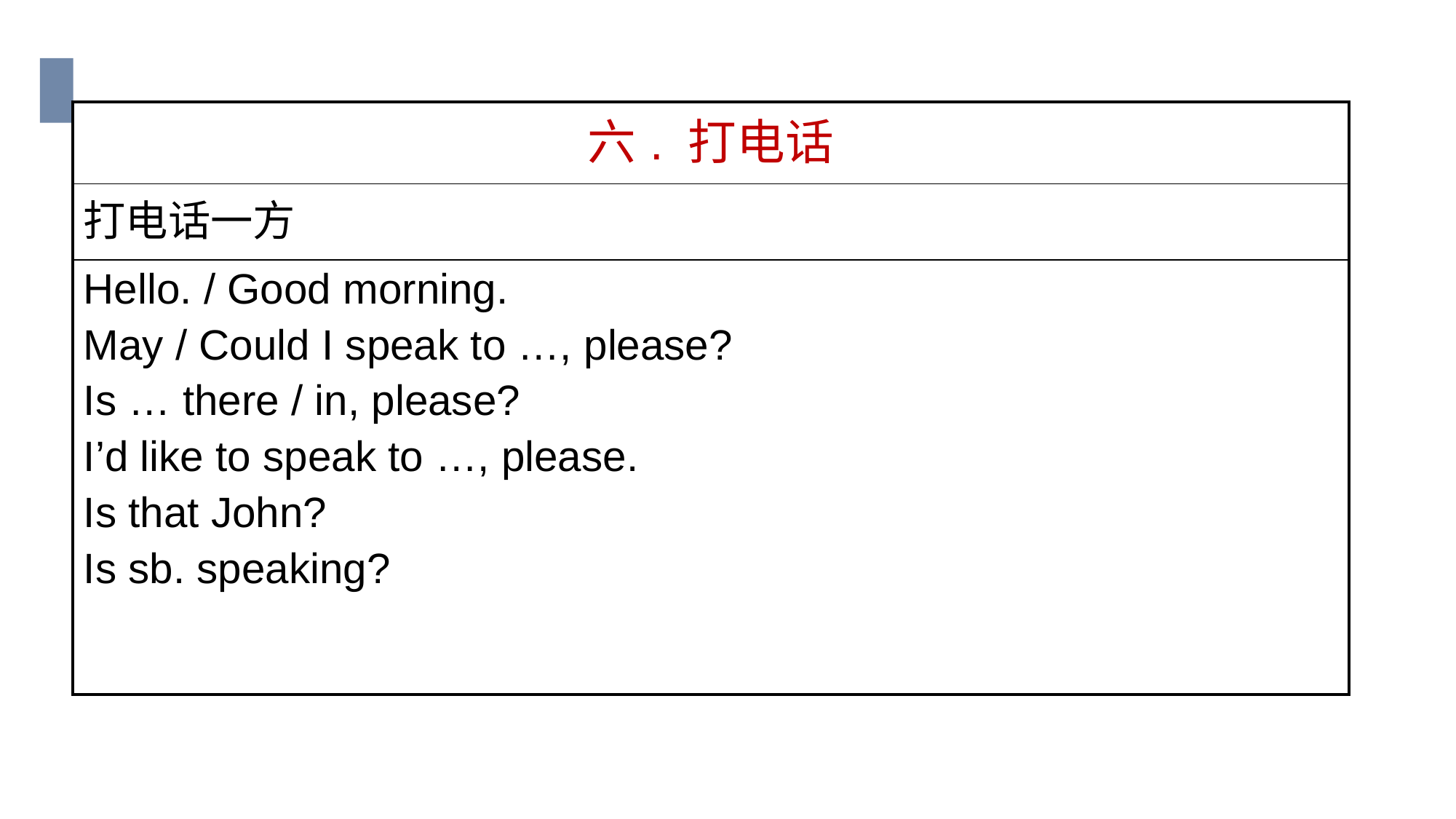

| 六. 打电话 |
| --- |
| 打电话一方 |
| Hello. / Good morning. May / Could I speak to …, please? Is … there / in, please? I’d like to speak to …, please. Is that John? Is sb. speaking? |